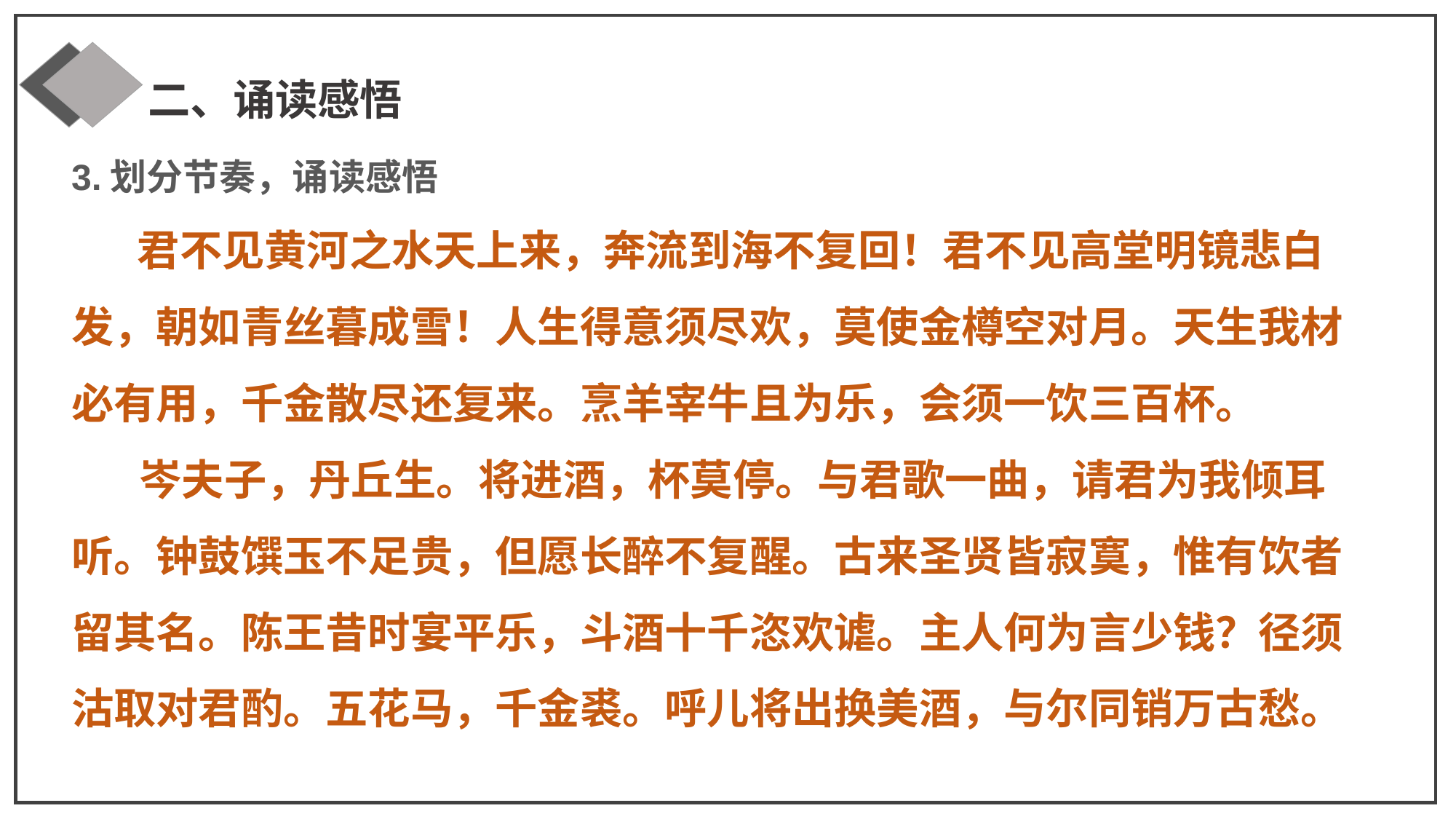

二、诵读感悟
3.划分节奏，诵读感悟
       君不见黄河之水天上来，奔流到海不复回！君不见高堂明镜悲白发，朝如青丝暮成雪！人生得意须尽欢，莫使金樽空对月。天生我材必有用，千金散尽还复来。烹羊宰牛且为乐，会须一饮三百杯。
      岑夫子，丹丘生。将进酒，杯莫停。与君歌一曲，请君为我倾耳听。钟鼓馔玉不足贵，但愿长醉不复醒。古来圣贤皆寂寞，惟有饮者留其名。陈王昔时宴平乐，斗酒十千恣欢谑。主人何为言少钱？径须沽取对君酌。五花马，千金裘。呼儿将出换美酒，与尔同销万古愁。